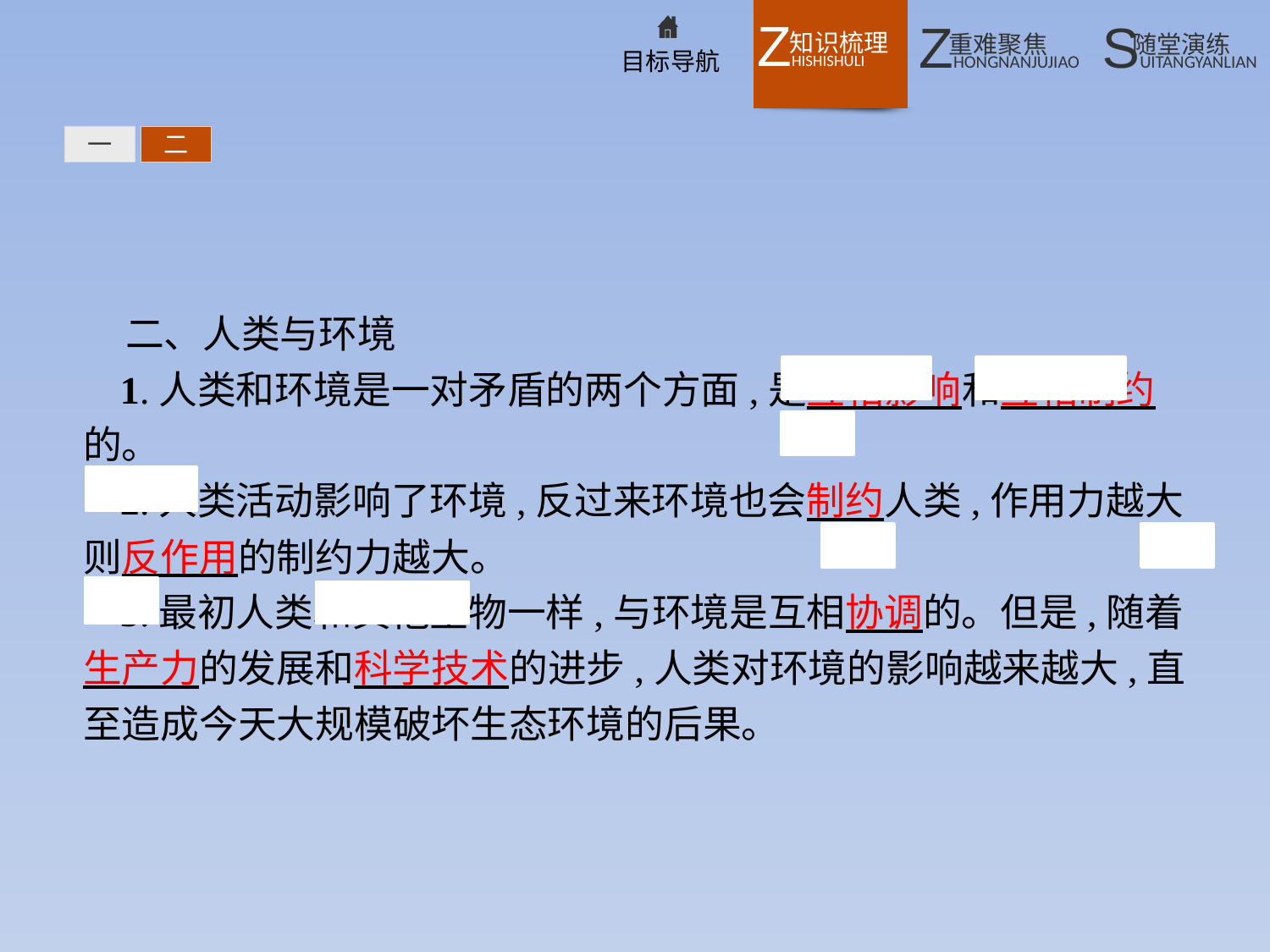

一
二
二、人类与环境
1.人类和环境是一对矛盾的两个方面,是互相影响和互相制约的。
2.人类活动影响了环境,反过来环境也会制约人类,作用力越大则反作用的制约力越大。
3.最初人类和其他生物一样,与环境是互相协调的。但是,随着生产力的发展和科学技术的进步,人类对环境的影响越来越大,直至造成今天大规模破坏生态环境的后果。